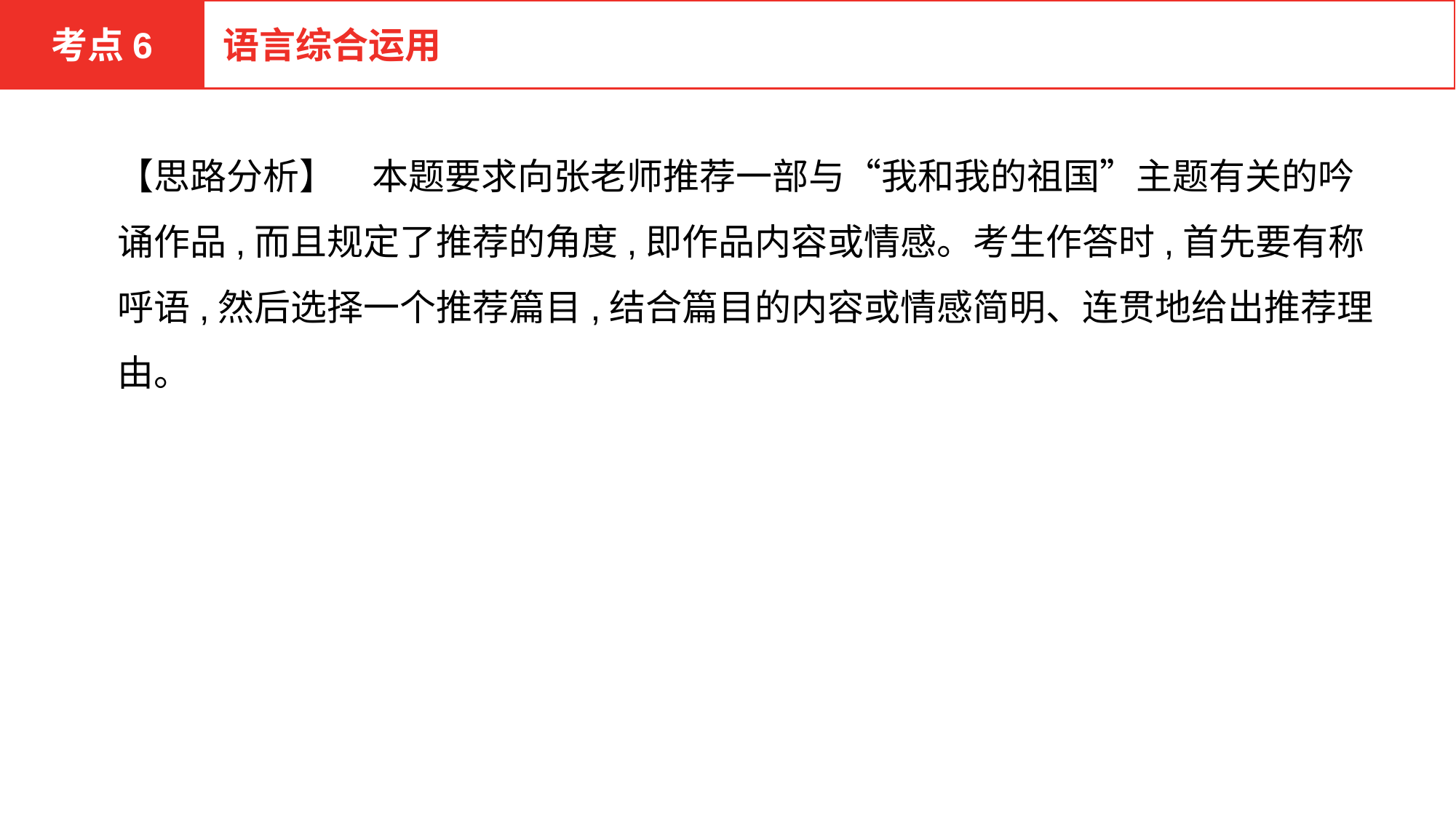

考点6
语言综合运用
【思路分析】　本题要求向张老师推荐一部与“我和我的祖国”主题有关的吟诵作品,而且规定了推荐的角度,即作品内容或情感。考生作答时,首先要有称呼语,然后选择一个推荐篇目,结合篇目的内容或情感简明、连贯地给出推荐理由。